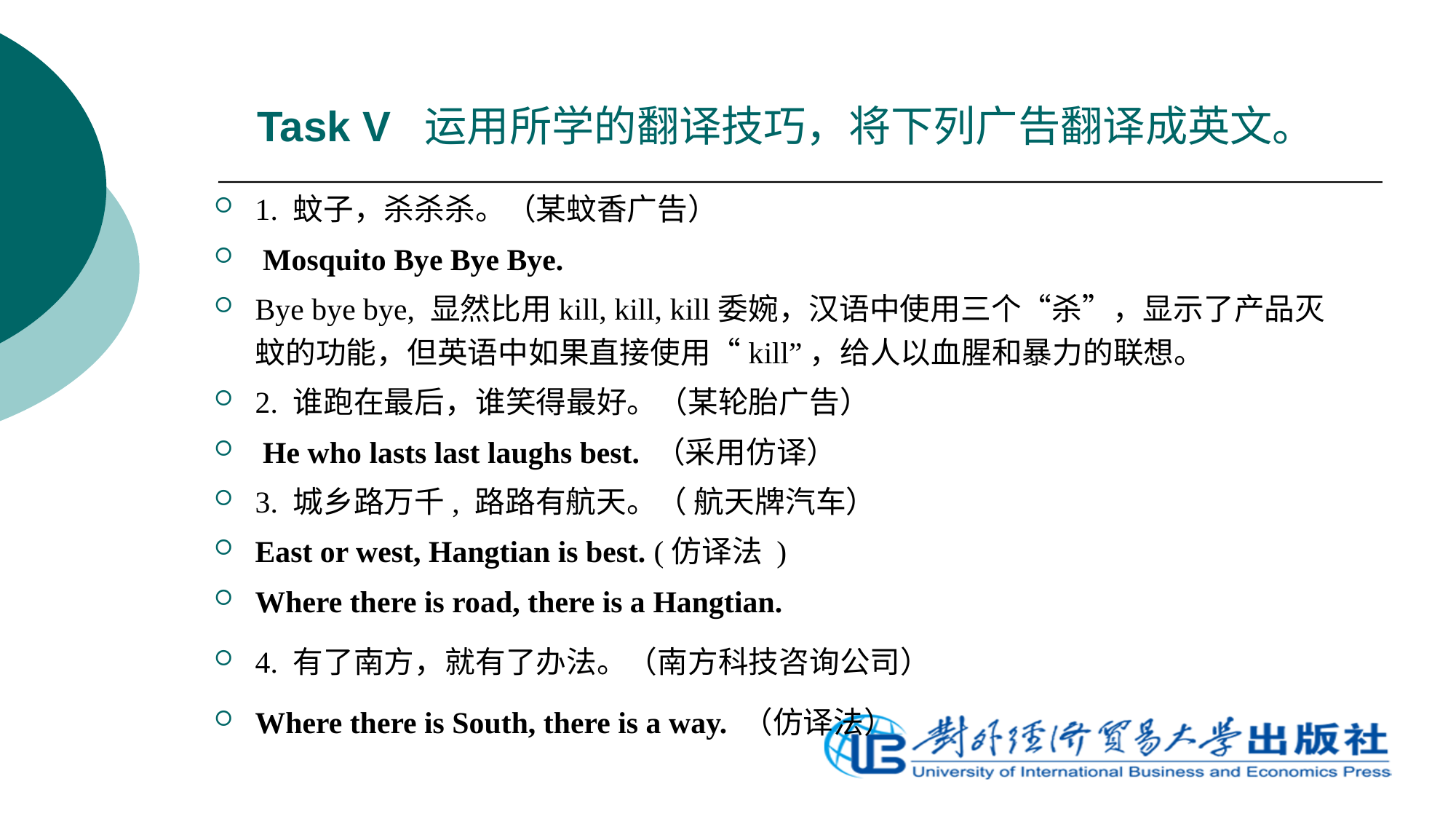

# Task V  运用所学的翻译技巧，将下列广告翻译成英文。
1. 蚊子，杀杀杀。（某蚊香广告）
 Mosquito Bye Bye Bye.
Bye bye bye, 显然比用kill, kill, kill委婉，汉语中使用三个“杀”，显示了产品灭蚊的功能，但英语中如果直接使用“kill”，给人以血腥和暴力的联想。
2. 谁跑在最后，谁笑得最好。（某轮胎广告）
 He who lasts last laughs best. （采用仿译）
3. 城乡路万千, 路路有航天。（ 航天牌汽车）
East or west, Hangtian is best. (仿译法 )
Where there is road, there is a Hangtian.
4. 有了南方，就有了办法。（南方科技咨询公司）
Where there is South, there is a way. （仿译法）